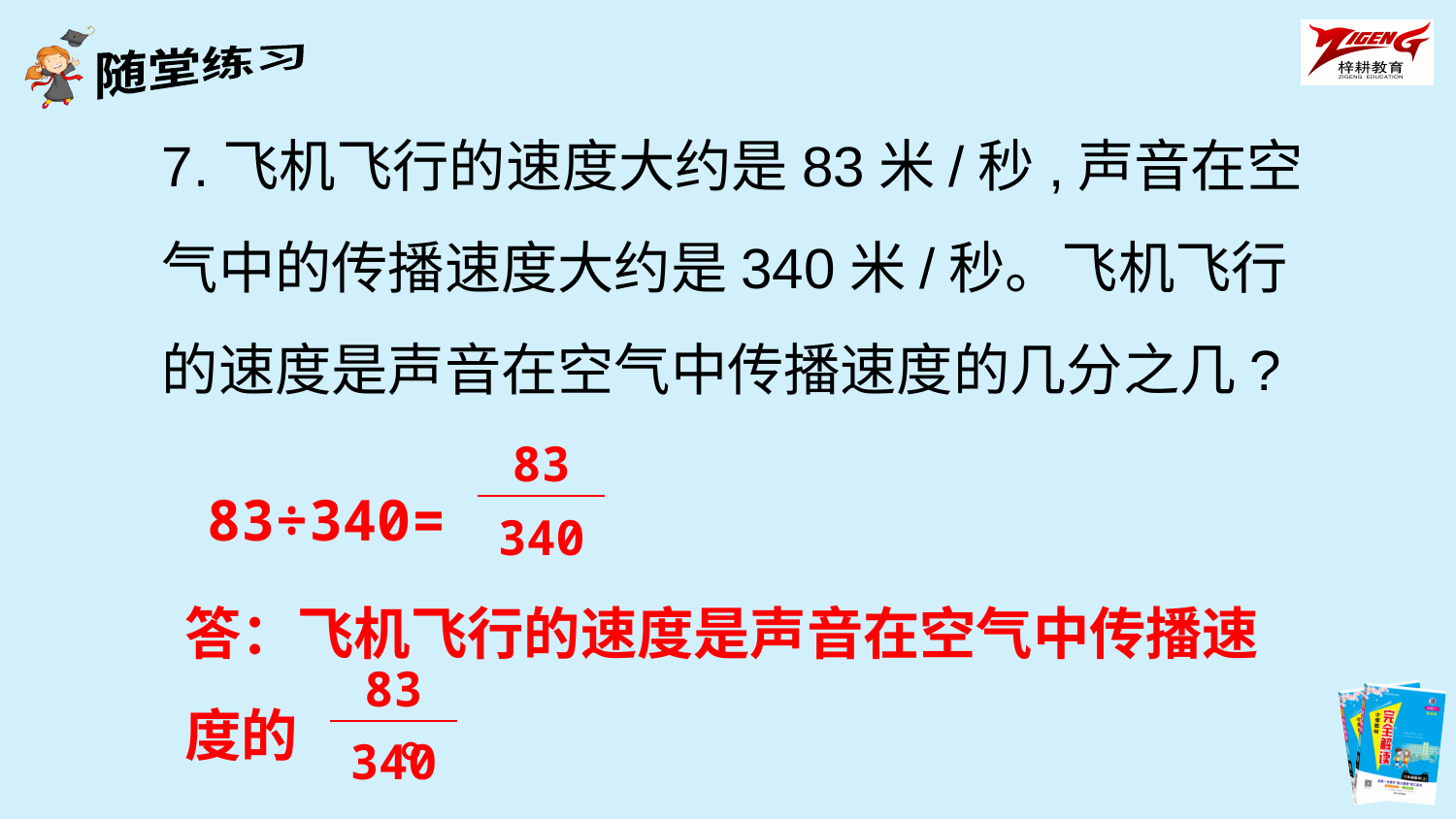

7.飞机飞行的速度大约是83米/秒,声音在空气中的传播速度大约是340米/秒。飞机飞行的速度是声音在空气中传播速度的几分之几?
| 83 |
| --- |
| 340 |
83÷340=
答：飞机飞行的速度是声音在空气中传播速度的        。
| 83 |
| --- |
| 340 |